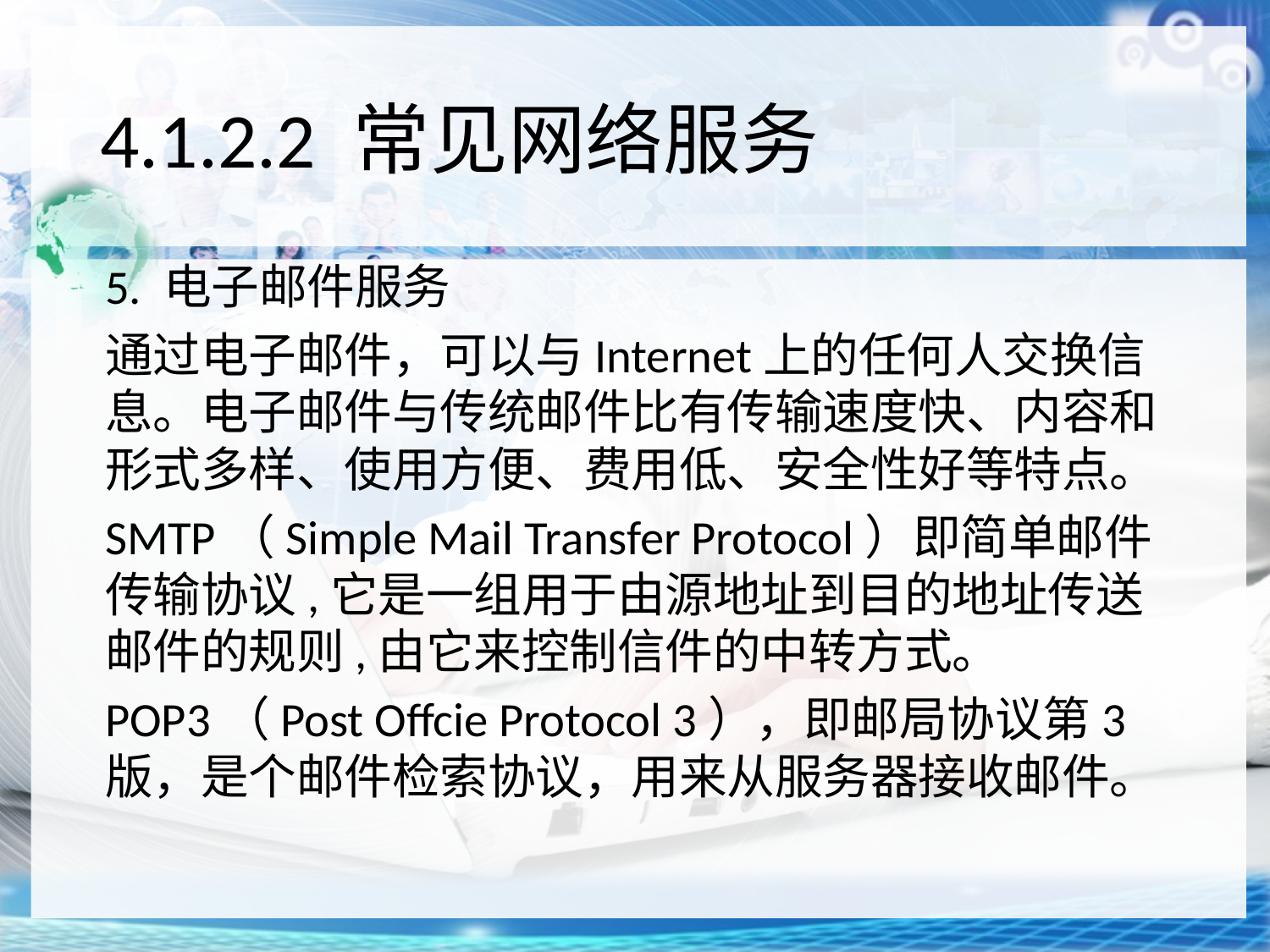

# 4.1.2.2 常见网络服务
5. 电子邮件服务
通过电子邮件，可以与Internet上的任何人交换信息。电子邮件与传统邮件比有传输速度快、内容和形式多样、使用方便、费用低、安全性好等特点。
SMTP（Simple Mail Transfer Protocol）即简单邮件传输协议,它是一组用于由源地址到目的地址传送邮件的规则,由它来控制信件的中转方式。
POP3（Post Offcie Protocol 3），即邮局协议第3版，是个邮件检索协议，用来从服务器接收邮件。